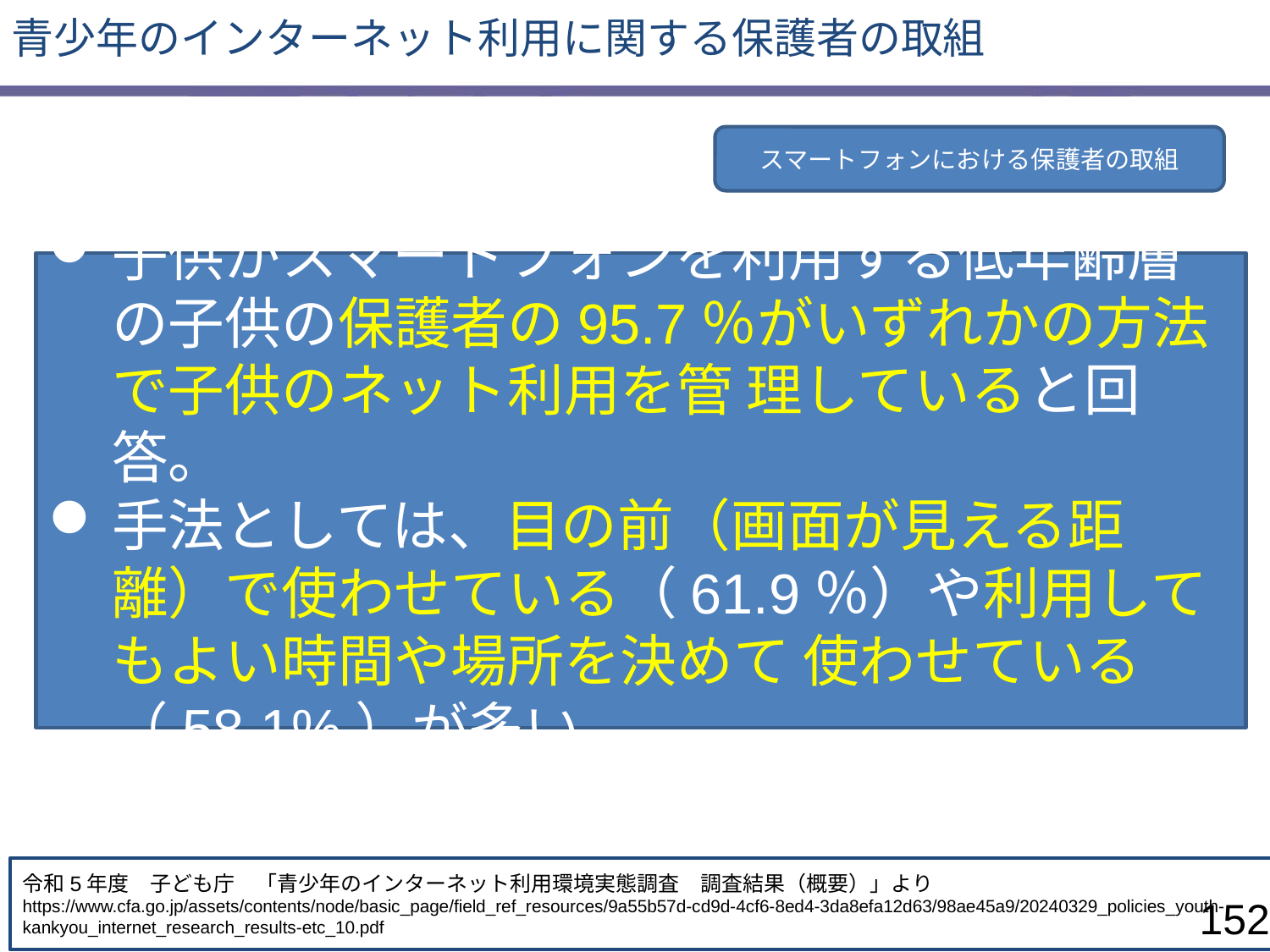

青少年のインターネット利用に関する保護者の取組
スマートフォンにおける保護者の取組
子供がスマートフォンを利用する低年齢層の子供の保護者の95.7％がいずれかの方法で子供のネット利用を管 理していると回答。
手法としては、目の前（画面が見える距離）で使わせている（61.9％）や利用してもよい時間や場所を決めて 使わせている（58.1%）が多い。
令和5年度　子ども庁　「青少年のインターネット利用環境実態調査　調査結果（概要）」より
https://www.cfa.go.jp/assets/contents/node/basic_page/field_ref_resources/9a55b57d-cd9d-4cf6-8ed4-3da8efa12d63/98ae45a9/20240329_policies_youth-kankyou_internet_research_results-etc_10.pdf
152